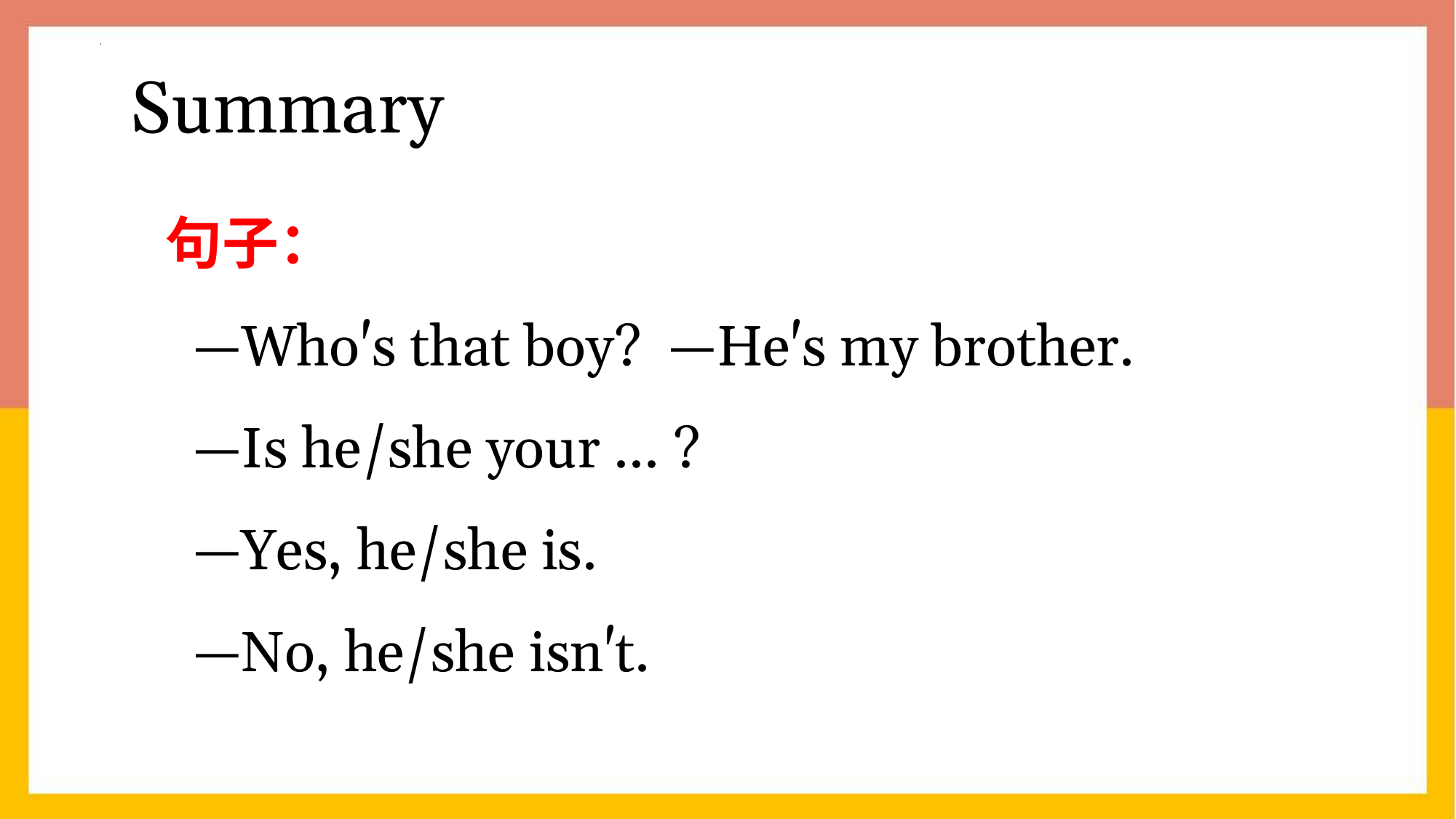

Summary
句子：
  —Who's that boy?  —He's my brother.
  —Is he/she your ... ?
  —Yes, he/she is.
  —No, he/she isn't.